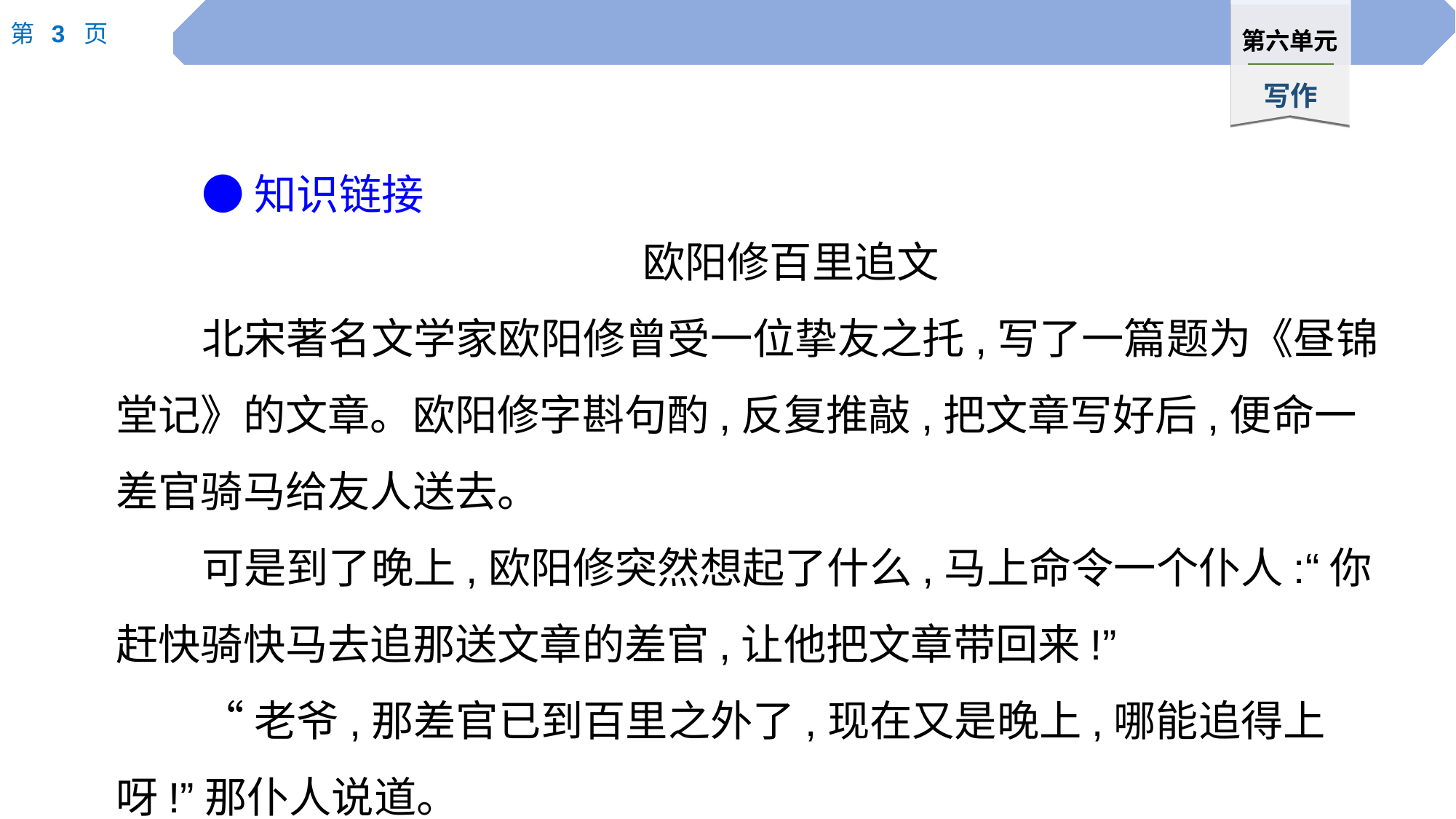

●知识链接
欧阳修百里追文
北宋著名文学家欧阳修曾受一位挚友之托,写了一篇题为《昼锦堂记》的文章。欧阳修字斟句酌,反复推敲,把文章写好后,便命一差官骑马给友人送去。
可是到了晚上,欧阳修突然想起了什么,马上命令一个仆人:“你赶快骑快马去追那送文章的差官,让他把文章带回来!”
“老爷,那差官已到百里之外了,现在又是晚上,哪能追得上呀!”那仆人说道。